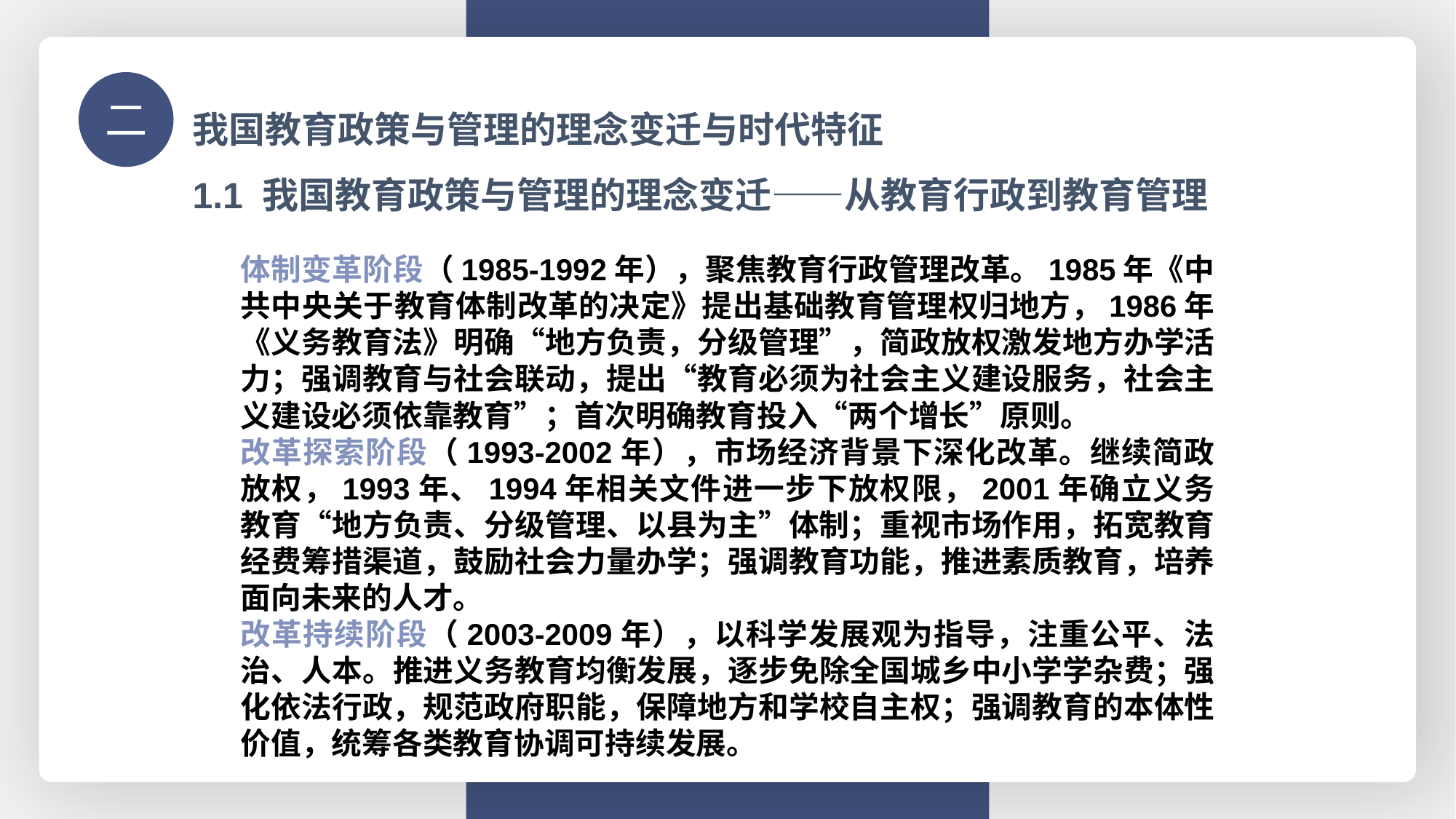

我国教育政策与管理的理念变迁与时代特征
二
1.1 我国教育政策与管理的理念变迁——从教育行政到教育管理
体制变革阶段（1985-1992年），聚焦教育行政管理改革。1985年《中共中央关于教育体制改革的决定》提出基础教育管理权归地方，1986年《义务教育法》明确“地方负责，分级管理”，简政放权激发地方办学活力；强调教育与社会联动，提出“教育必须为社会主义建设服务，社会主义建设必须依靠教育”；首次明确教育投入“两个增长”原则。
改革探索阶段（1993-2002年），市场经济背景下深化改革。继续简政放权，1993年、1994年相关文件进一步下放权限，2001年确立义务教育“地方负责、分级管理、以县为主”体制；重视市场作用，拓宽教育经费筹措渠道，鼓励社会力量办学；强调教育功能，推进素质教育，培养面向未来的人才。
改革持续阶段（2003-2009年），以科学发展观为指导，注重公平、法治、人本。推进义务教育均衡发展，逐步免除全国城乡中小学学杂费；强化依法行政，规范政府职能，保障地方和学校自主权；强调教育的本体性价值，统筹各类教育协调可持续发展。